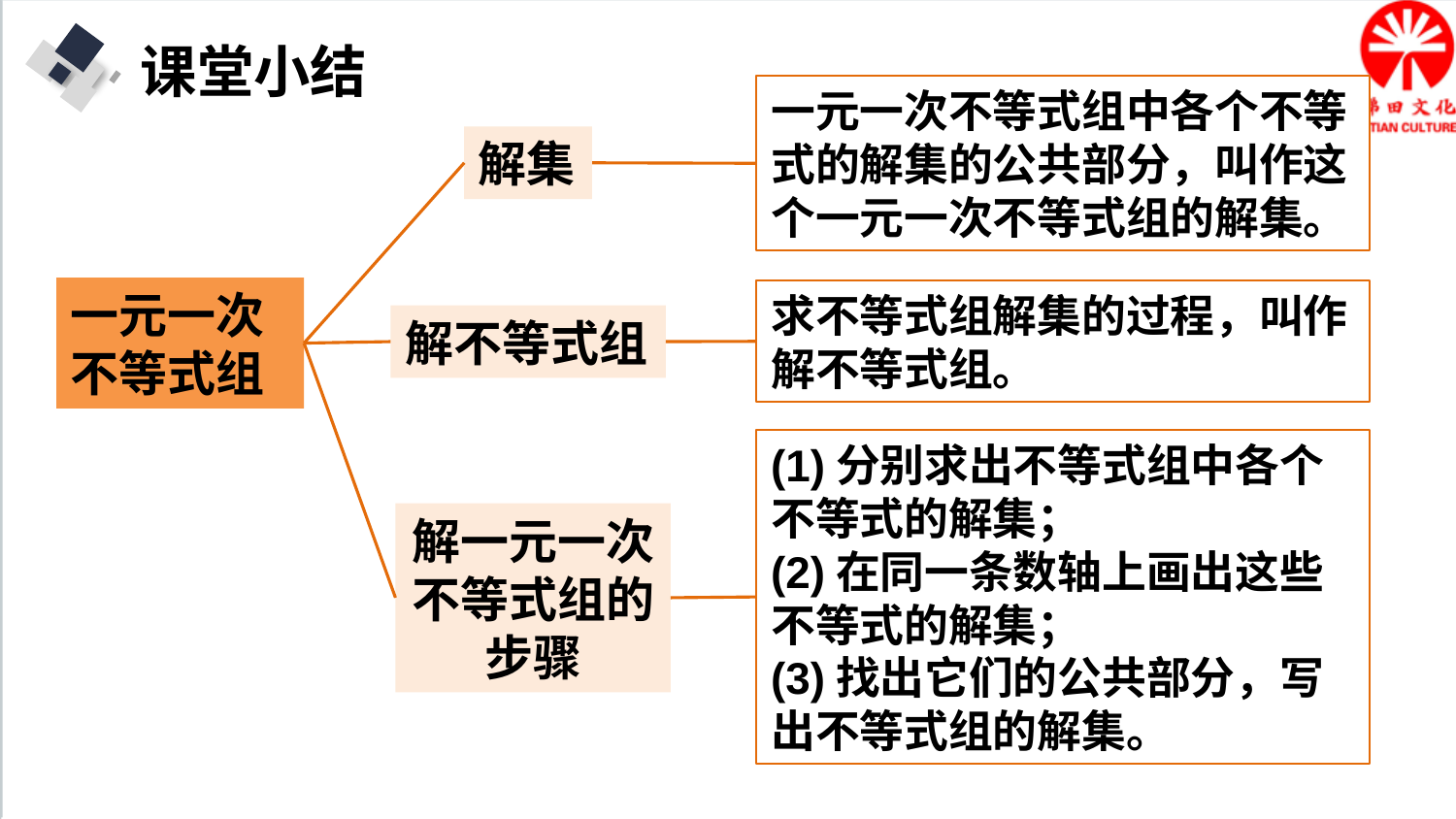

课堂小结
一元一次不等式组中各个不等式的解集的公共部分，叫作这个一元一次不等式组的解集。
解集
一元一次不等式组
求不等式组解集的过程，叫作解不等式组。
解不等式组
(1)分别求出不等式组中各个不等式的解集；
(2)在同一条数轴上画出这些不等式的解集；
(3)找出它们的公共部分，写出不等式组的解集。
解一元一次不等式组的步骤